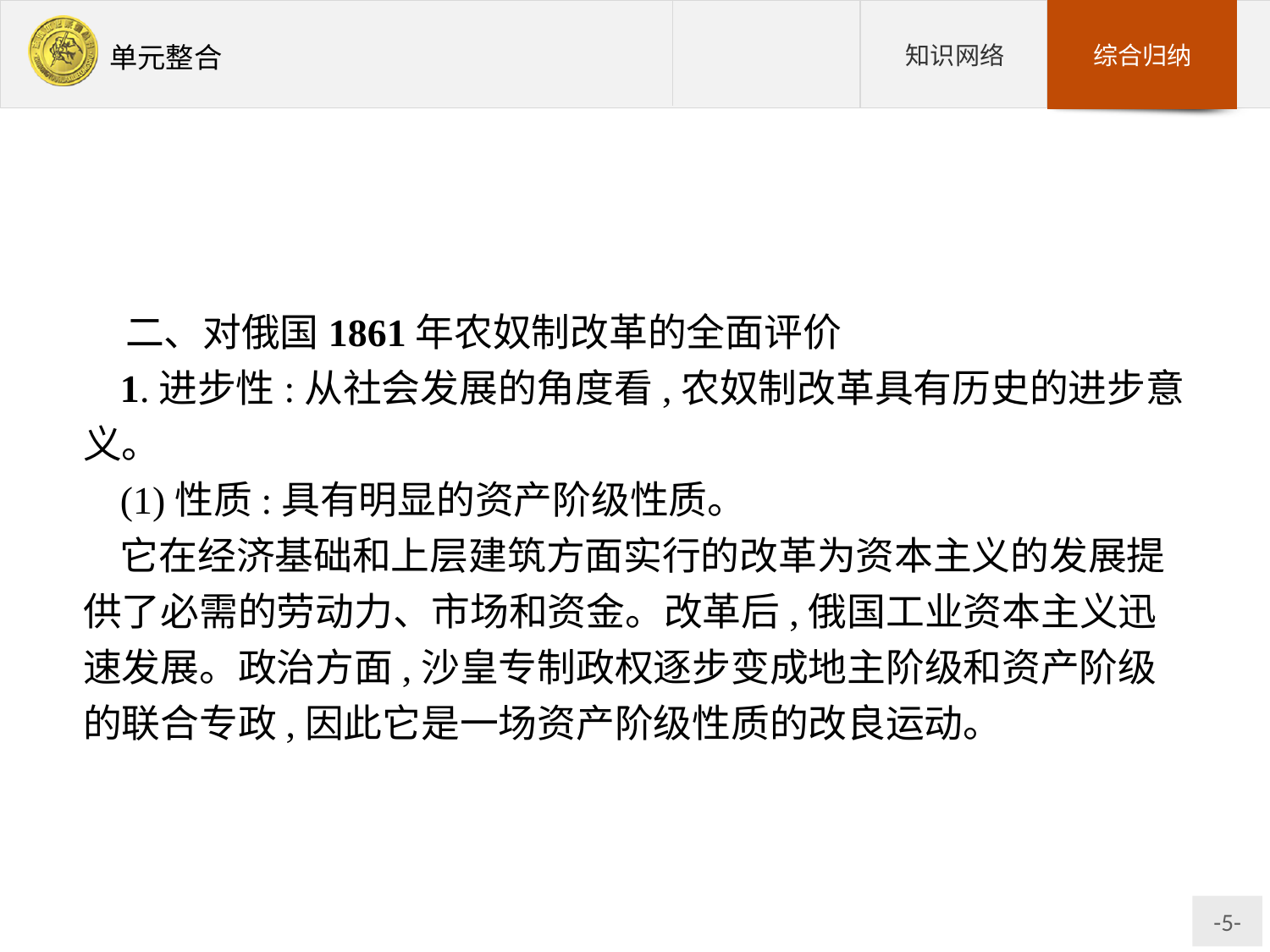

二、对俄国1861年农奴制改革的全面评价
1.进步性:从社会发展的角度看,农奴制改革具有历史的进步意义。
(1)性质:具有明显的资产阶级性质。
它在经济基础和上层建筑方面实行的改革为资本主义的发展提供了必需的劳动力、市场和资金。改革后,俄国工业资本主义迅速发展。政治方面,沙皇专制政权逐步变成地主阶级和资产阶级的联合专政,因此它是一场资产阶级性质的改良运动。